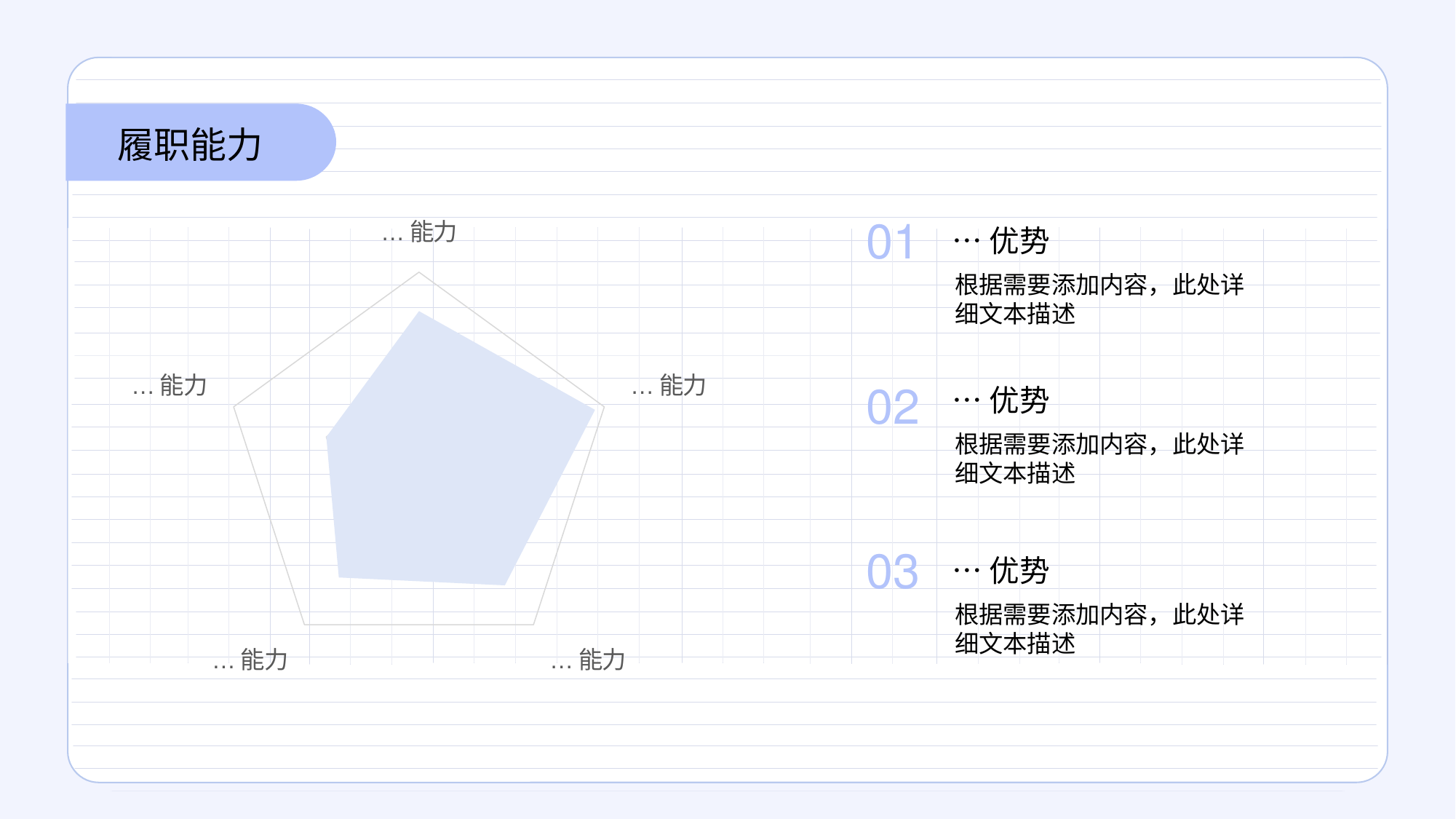

履职能力

[unsupported chart]

01
…优势
根据需要添加内容，此处详细文本描述
02
…优势
根据需要添加内容，此处详细文本描述
03
…优势
根据需要添加内容，此处详细文本描述